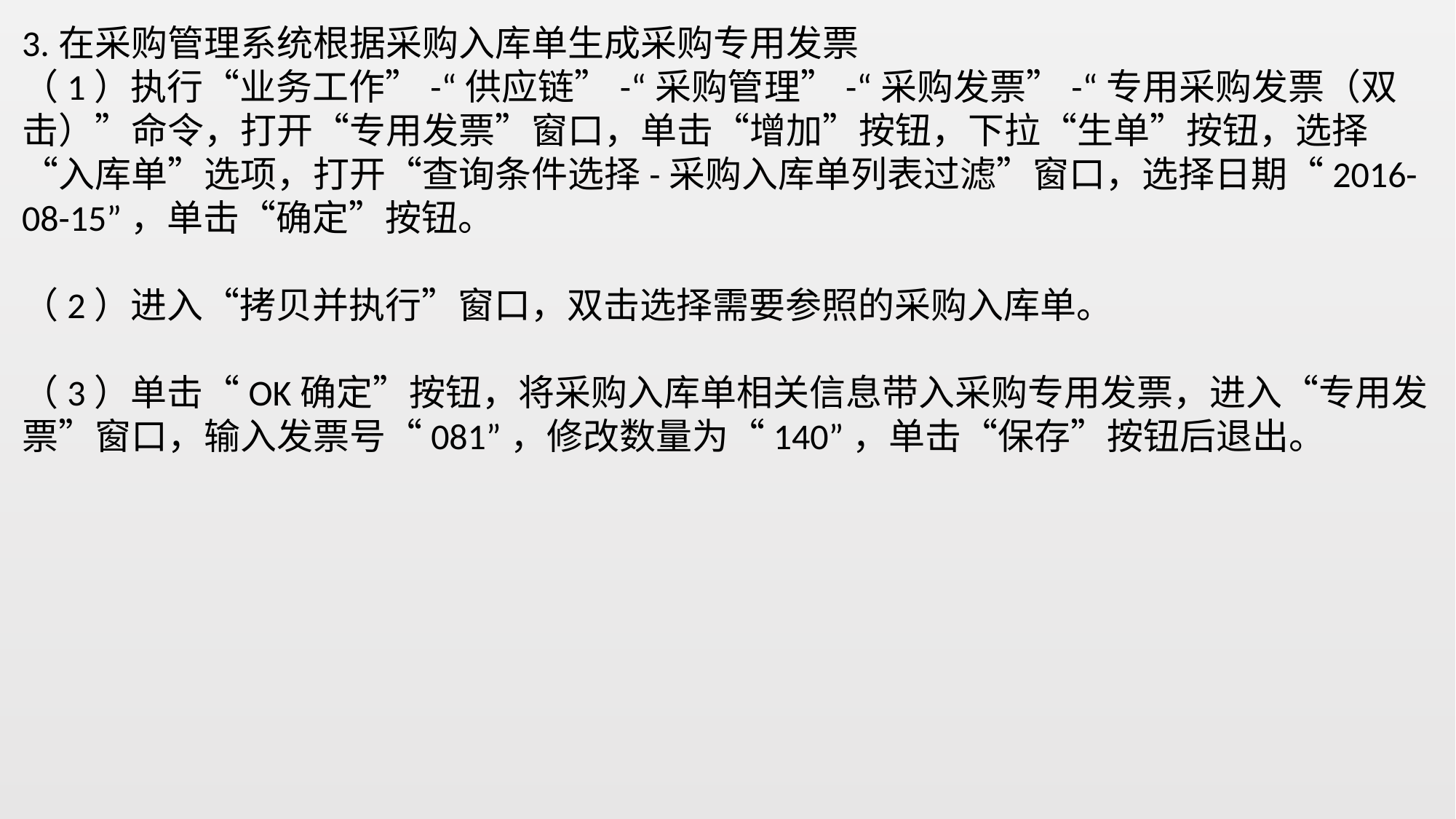

3.在采购管理系统根据采购入库单生成采购专用发票
（1）执行“业务工作”-“供应链”-“采购管理”-“采购发票”-“专用采购发票（双击）”命令，打开“专用发票”窗口，单击“增加”按钮，下拉“生单”按钮，选择“入库单”选项，打开“查询条件选择-采购入库单列表过滤”窗口，选择日期“2016-08-15”，单击“确定”按钮。

（2）进入“拷贝并执行”窗口，双击选择需要参照的采购入库单。

（3）单击“OK确定”按钮，将采购入库单相关信息带入采购专用发票，进入“专用发票”窗口，输入发票号“081”，修改数量为“140”，单击“保存”按钮后退出。